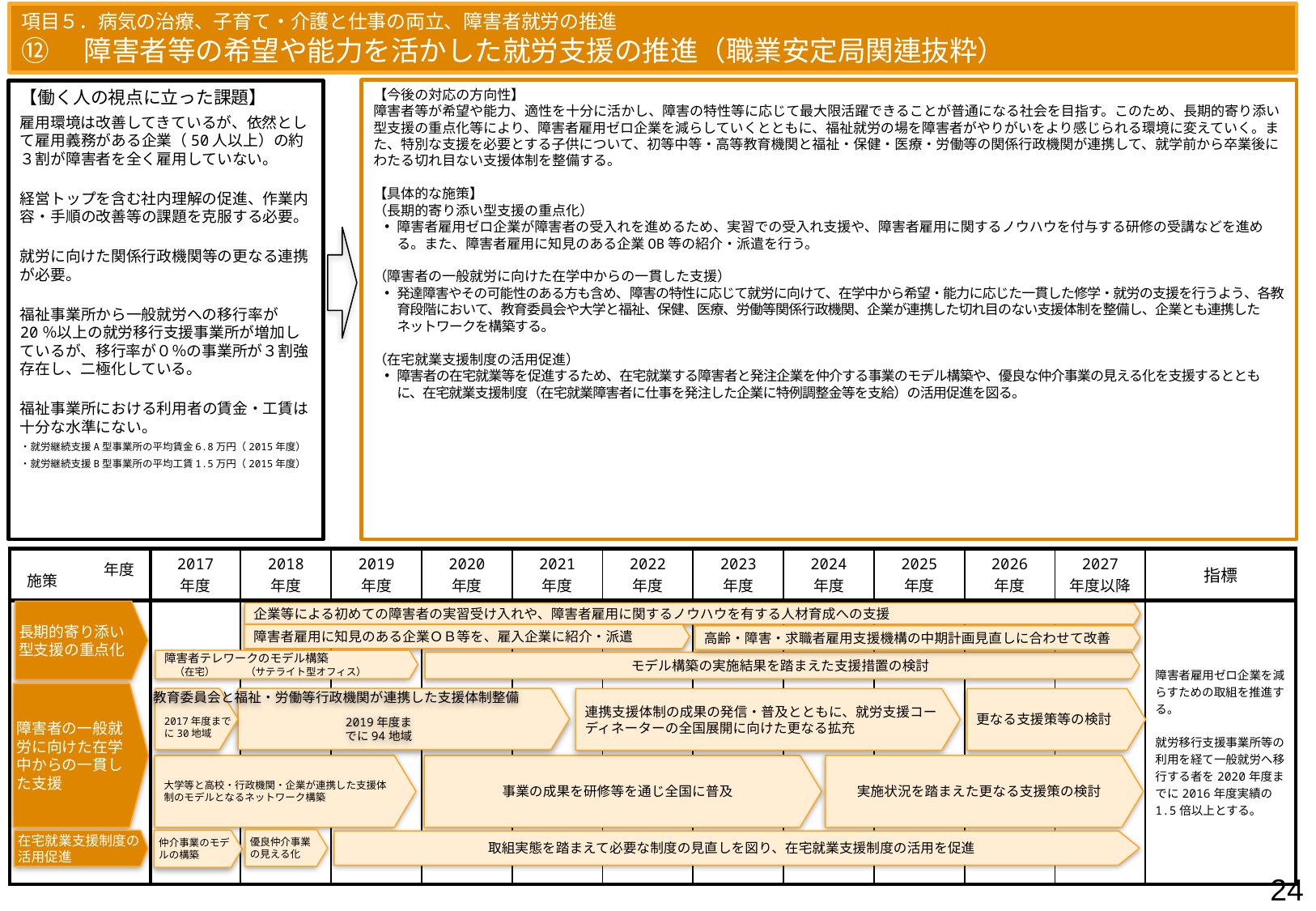

項目５．病気の治療、子育て・介護と仕事の両立、障害者就労の推進
⑫　障害者等の希望や能力を活かした就労支援の推進（職業安定局関連抜粋）
【今後の対応の方向性】
障害者等が希望や能力、適性を十分に活かし、障害の特性等に応じて最大限活躍できることが普通になる社会を目指す。このため、長期的寄り添い型支援の重点化等により、障害者雇用ゼロ企業を減らしていくとともに、福祉就労の場を障害者がやりがいをより感じられる環境に変えていく。また、特別な支援を必要とする子供について、初等中等・高等教育機関と福祉・保健・医療・労働等の関係行政機関が連携して、就学前から卒業後にわたる切れ目ない支援体制を整備する。

【具体的な施策】
（長期的寄り添い型支援の重点化）
障害者雇用ゼロ企業が障害者の受入れを進めるため、実習での受入れ支援や、障害者雇用に関するノウハウを付与する研修の受講などを進める。また、障害者雇用に知見のある企業OB等の紹介・派遣を行う。

（障害者の一般就労に向けた在学中からの一貫した支援）
発達障害やその可能性のある方も含め、障害の特性に応じて就労に向けて、在学中から希望・能力に応じた一貫した修学・就労の支援を行うよう、各教育段階において、教育委員会や大学と福祉、保健、医療、労働等関係行政機関、企業が連携した切れ目のない支援体制を整備し、企業とも連携したネットワークを構築する。

（在宅就業支援制度の活用促進）
障害者の在宅就業等を促進するため、在宅就業する障害者と発注企業を仲介する事業のモデル構築や、優良な仲介事業の見える化を支援するとともに、在宅就業支援制度（在宅就業障害者に仕事を発注した企業に特例調整金等を支給）の活用促進を図る。
【働く人の視点に立った課題】
雇用環境は改善してきているが、依然として雇用義務がある企業（50人以上）の約３割が障害者を全く雇用していない。

経営トップを含む社内理解の促進、作業内容・手順の改善等の課題を克服する必要。

就労に向けた関係行政機関等の更なる連携が必要。

福祉事業所から一般就労への移行率が20％以上の就労移行支援事業所が増加しているが、移行率が０％の事業所が３割強存在し、二極化している。

福祉事業所における利用者の賃金・工賃は十分な水準にない。
・就労継続支援A型事業所の平均賃金6.8万円（2015年度）
・就労継続支援B型事業所の平均工賃1.5万円（2015年度）

|  | 2017 年度 | 2018 年度 | 2019 年度 | 2020 年度 | 2021 年度 | 2022 年度 | 2023 年度 | 2024 年度 | 2025 年度 | 2026 年度 | 2027 年度以降 | 指標 |
| --- | --- | --- | --- | --- | --- | --- | --- | --- | --- | --- | --- | --- |
|  |  |  |  |  |  |  |  |  |  |  |  | 障害者雇用ゼロ企業を減らすための取組を推進する。 就労移行支援事業所等の利用を経て一般就労へ移行する者を2020年度までに2016年度実績の1.5倍以上とする。 |
年度
施策
長期的寄り添い型支援の重点化
企業等による初めての障害者の実習受け入れや、障害者雇用に関するノウハウを有する人材育成への支援
障害者雇用に知見のある企業ＯＢ等を、雇入企業に紹介・派遣
高齢・障害・求職者雇用支援機構の中期計画見直しに合わせて改善
障害者テレワークのモデル構築
　（在宅）　　　（サテライト型オフィス）
モデル構築の実施結果を踏まえた支援措置の検討
障害者の一般就労に向けた在学中からの一貫した支援
教育委員会と福祉・労働等行政機関が連携した支援体制整備

2017年度まで
に30地域
連携支援体制の成果の発信・普及とともに、就労支援コーディネーターの全国展開に向けた更なる拡充

更なる支援策等の検討
2019年度までに94地域
大学等と高校・行政機関・企業が連携した支援体制のモデルとなるネットワーク構築
事業の成果を研修等を通じ全国に普及
実施状況を踏まえた更なる支援策の検討
優良仲介事業の見える化
在宅就業支援制度の活用促進
仲介事業のモデルの構築
取組実態を踏まえて必要な制度の見直しを図り、在宅就業支援制度の活用を促進
24